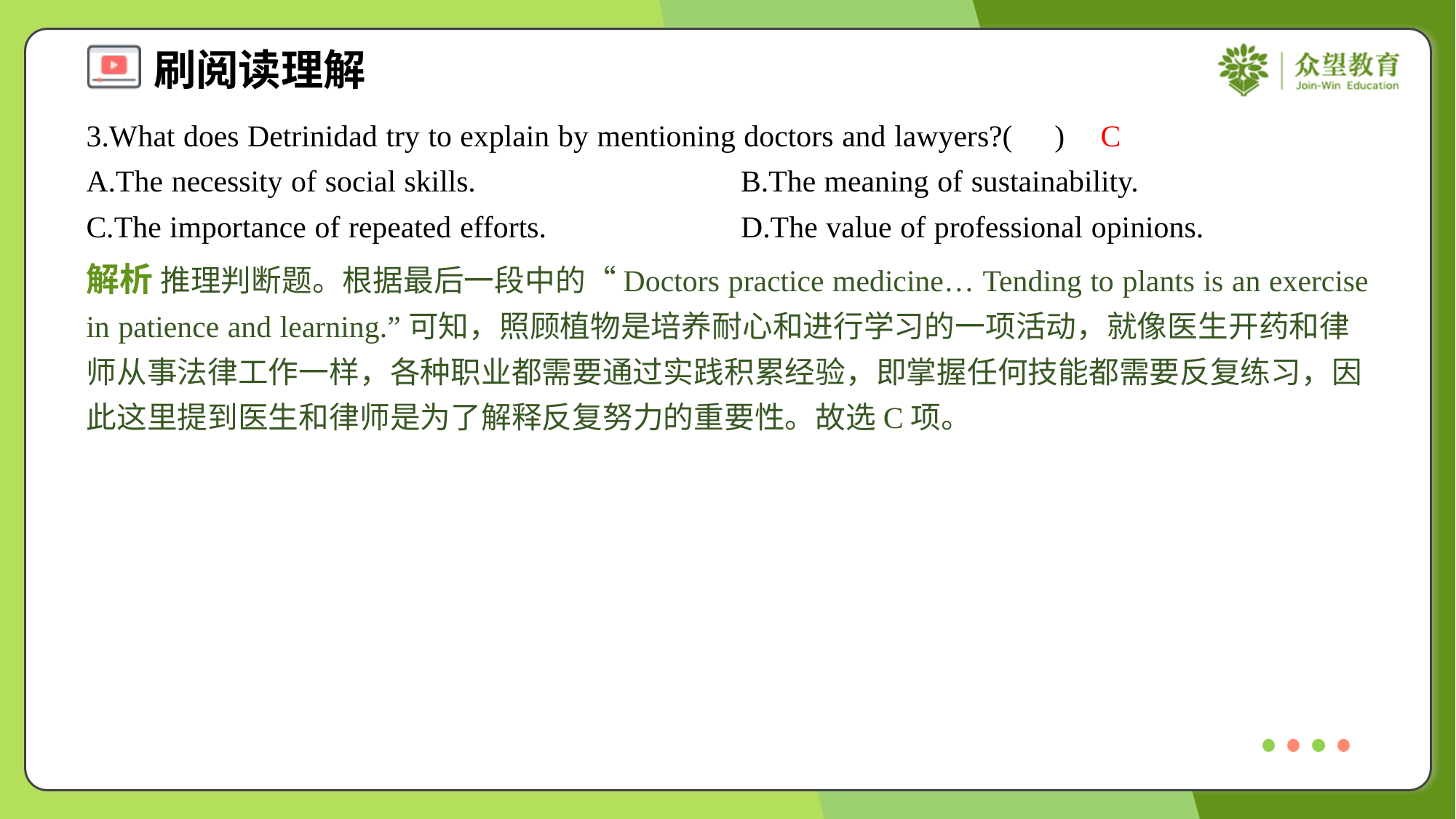

3.What does Detrinidad try to explain by mentioning doctors and lawyers?(     )
C
A.The necessity of social skills.	B.The meaning of sustainability.
C.The importance of repeated efforts.	D.The value of professional opinions.
解析 推理判断题。根据最后一段中的“Doctors practice medicine… Tending to plants is an exercise in patience and learning.”可知，照顾植物是培养耐心和进行学习的一项活动，就像医生开药和律师从事法律工作一样，各种职业都需要通过实践积累经验，即掌握任何技能都需要反复练习，因此这里提到医生和律师是为了解释反复努力的重要性。故选C项。